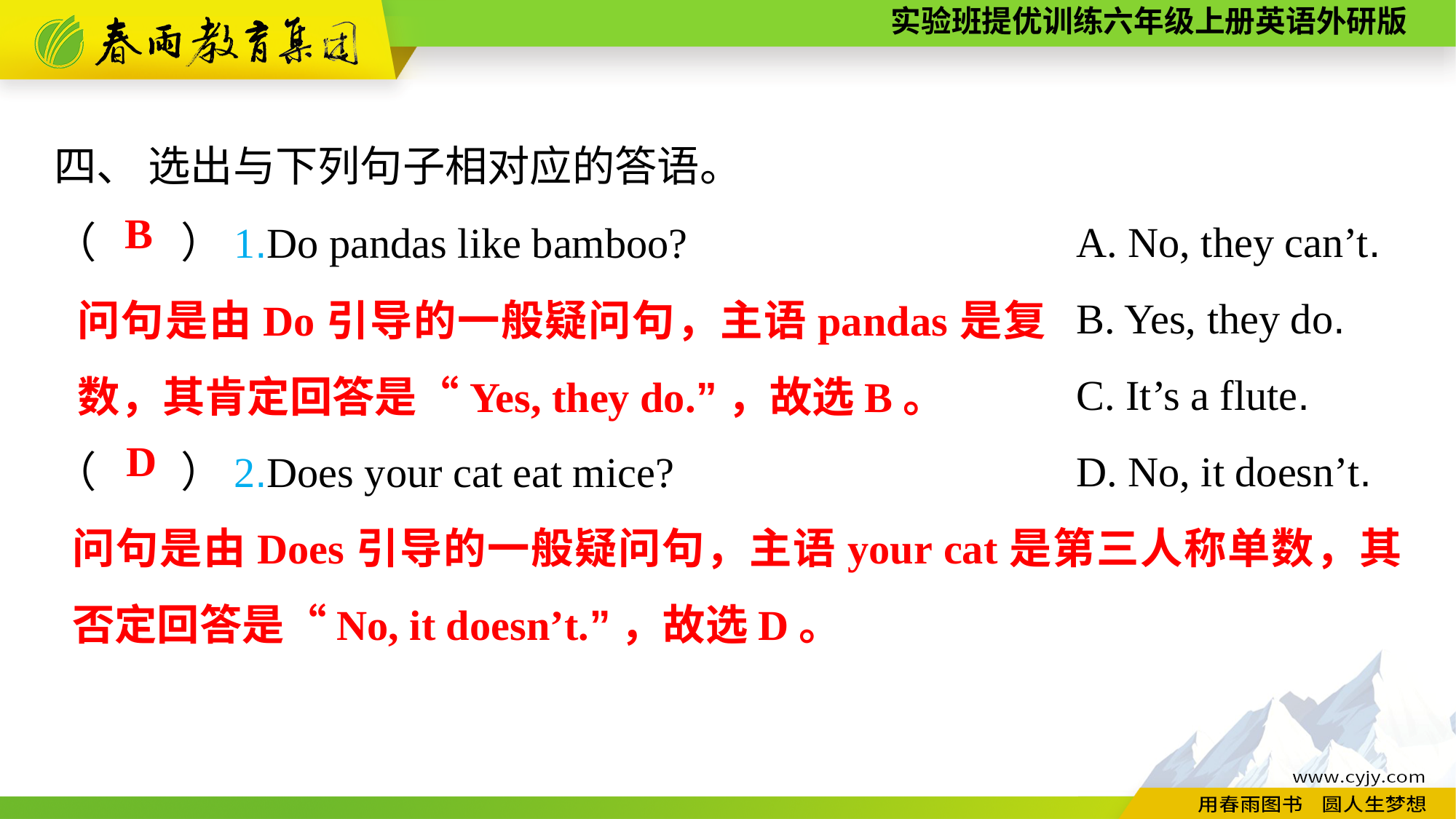

四、 选出与下列句子相对应的答语。
（　　）1.Do pandas like bamboo?

（　　）2.Does your cat eat mice?
A. No, they can’t.
B. Yes, they do.
C. It’s a flute.
D. No, it doesn’t.
B
问句是由Do引导的一般疑问句，主语pandas是复数，其肯定回答是“Yes, they do.”，故选B。
D
问句是由Does引导的一般疑问句，主语your cat是第三人称单数，其否定回答是“No, it doesn’t.”，故选D。